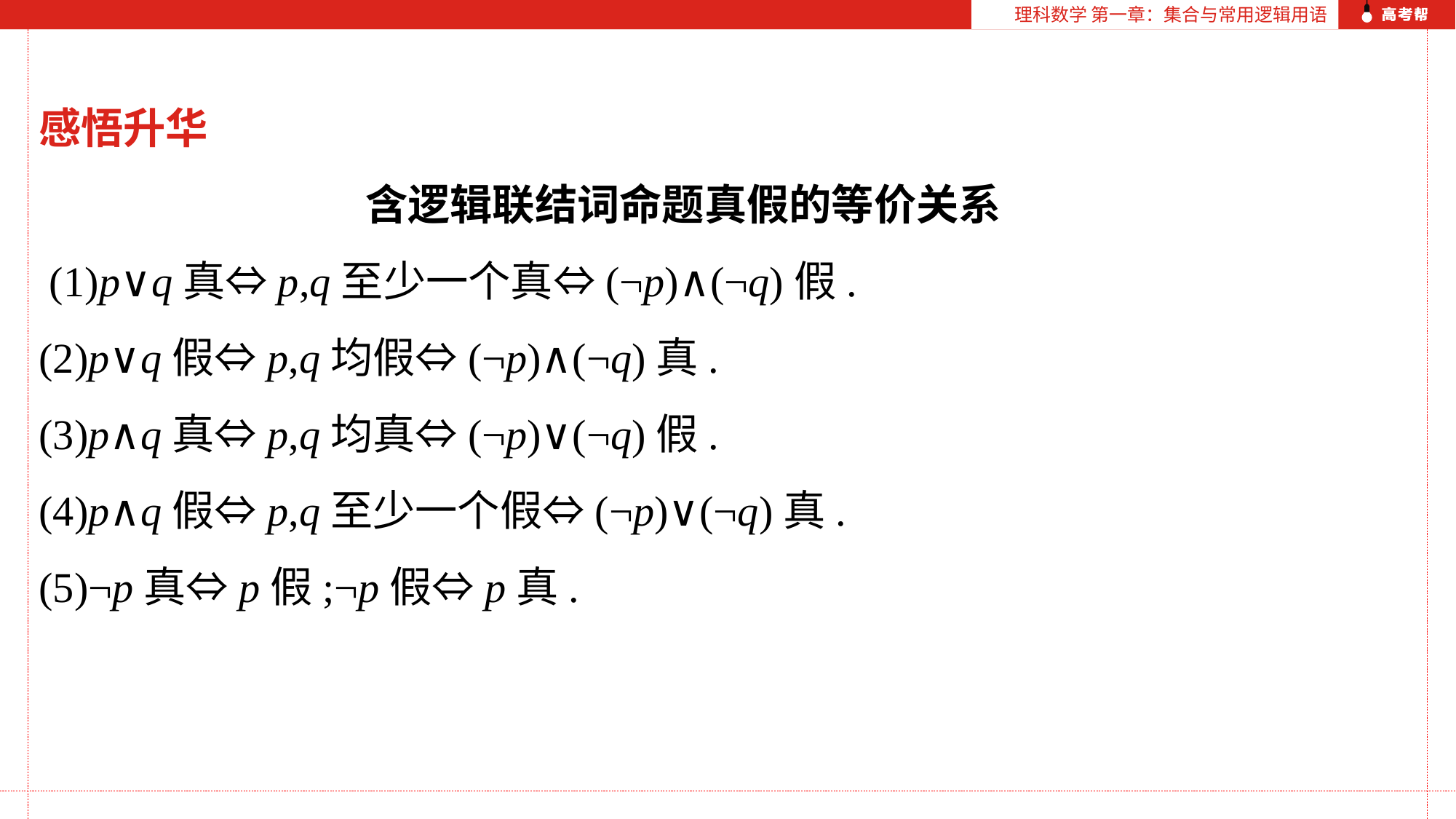

理科数学 第一章：集合与常用逻辑用语

感悟升华
含逻辑联结词命题真假的等价关系
 (1)p∨q真⇔p,q至少一个真⇔(¬p)∧(¬q)假.
(2)p∨q假⇔p,q均假⇔(¬p)∧(¬q)真.
(3)p∧q真⇔p,q均真⇔(¬p)∨(¬q)假.
(4)p∧q假⇔p,q至少一个假⇔(¬p)∨(¬q)真.
(5)¬p真⇔p假;¬p假⇔p真.